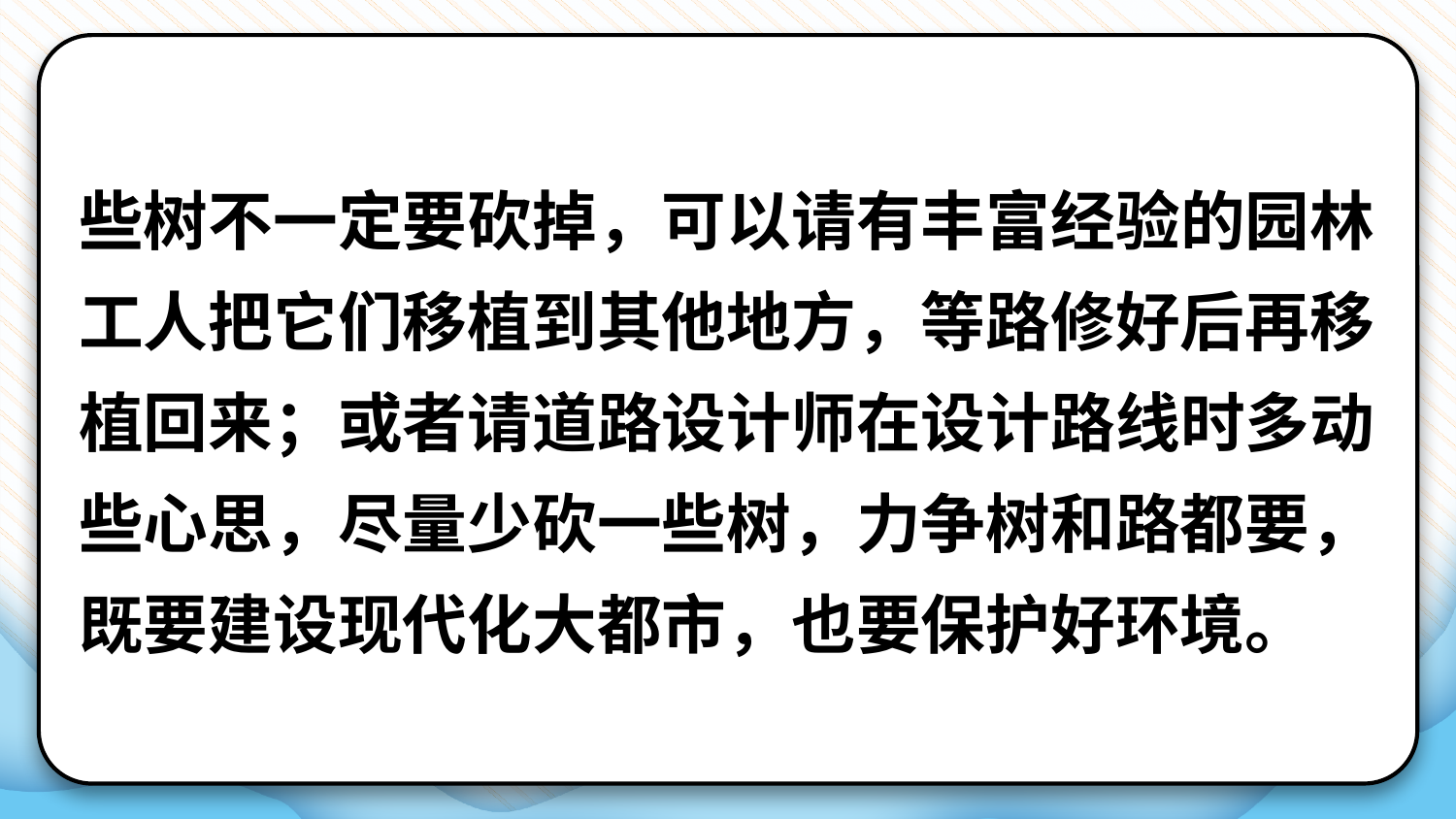

些树不一定要砍掉，可以请有丰富经验的园林工人把它们移植到其他地方，等路修好后再移植回来；或者请道路设计师在设计路线时多动些心思，尽量少砍一些树，力争树和路都要，既要建设现代化大都市，也要保护好环境。